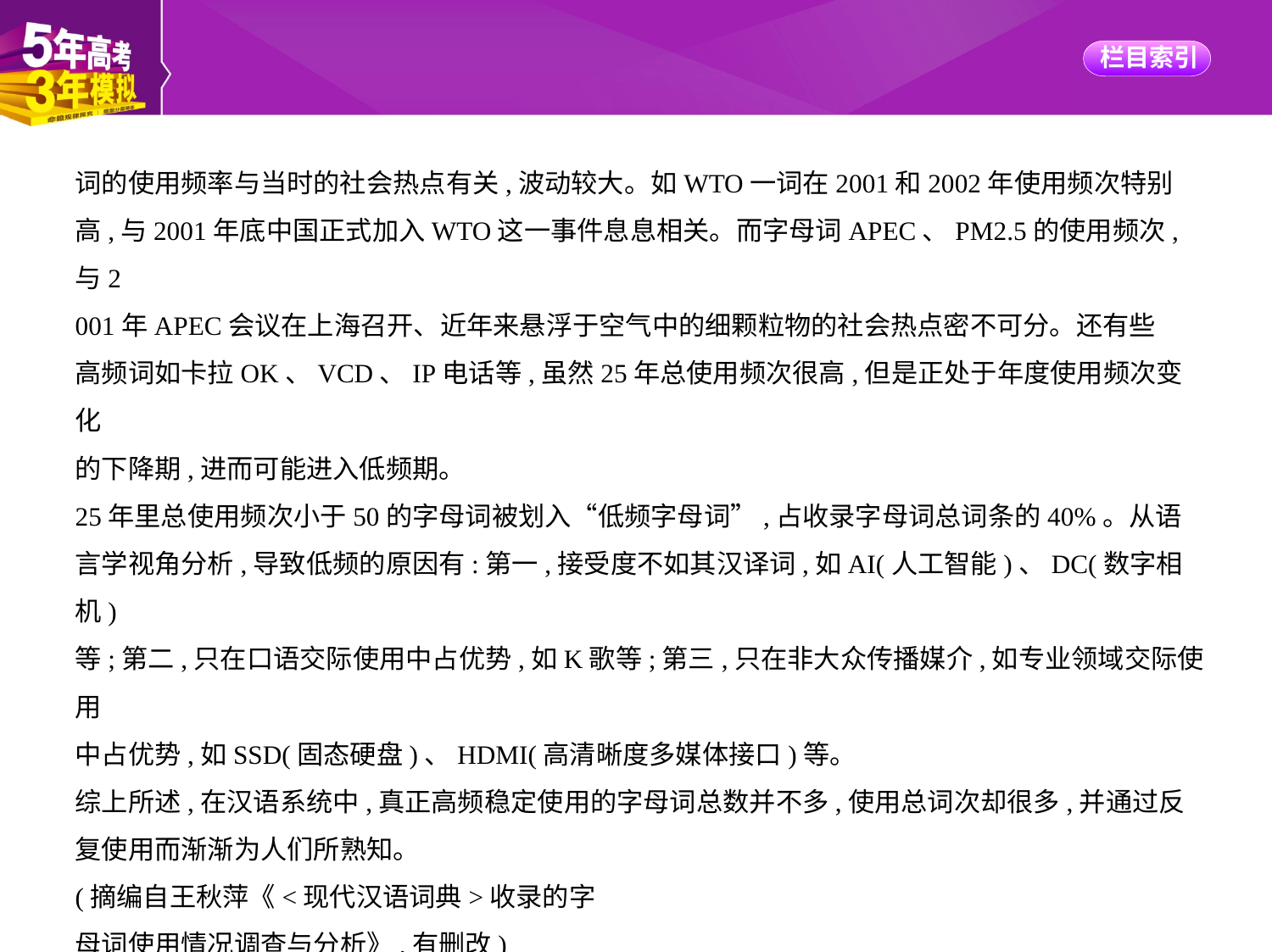

词的使用频率与当时的社会热点有关,波动较大。如WTO一词在2001和2002年使用频次特别
高,与2001年底中国正式加入WTO这一事件息息相关。而字母词APEC、PM2.5的使用频次,与2
001年APEC会议在上海召开、近年来悬浮于空气中的细颗粒物的社会热点密不可分。还有些
高频词如卡拉OK、VCD、IP电话等,虽然25年总使用频次很高,但是正处于年度使用频次变化
的下降期,进而可能进入低频期。
25年里总使用频次小于50的字母词被划入“低频字母词”,占收录字母词总词条的40%。从语
言学视角分析,导致低频的原因有:第一,接受度不如其汉译词,如AI(人工智能)、DC(数字相机)
等;第二,只在口语交际使用中占优势,如K歌等;第三,只在非大众传播媒介,如专业领域交际使用
中占优势,如SSD(固态硬盘)、HDMI(高清晰度多媒体接口)等。
综上所述,在汉语系统中,真正高频稳定使用的字母词总数并不多,使用总词次却很多,并通过反
复使用而渐渐为人们所熟知。
(摘编自王秋萍《<现代汉语词典>收录的字
母词使用情况调查与分析》,有删改)
材料二    近来百名学者投诉《现代汉语词典》(第6版)正式收录外来字母词涉嫌违法,引起了较
大争议。